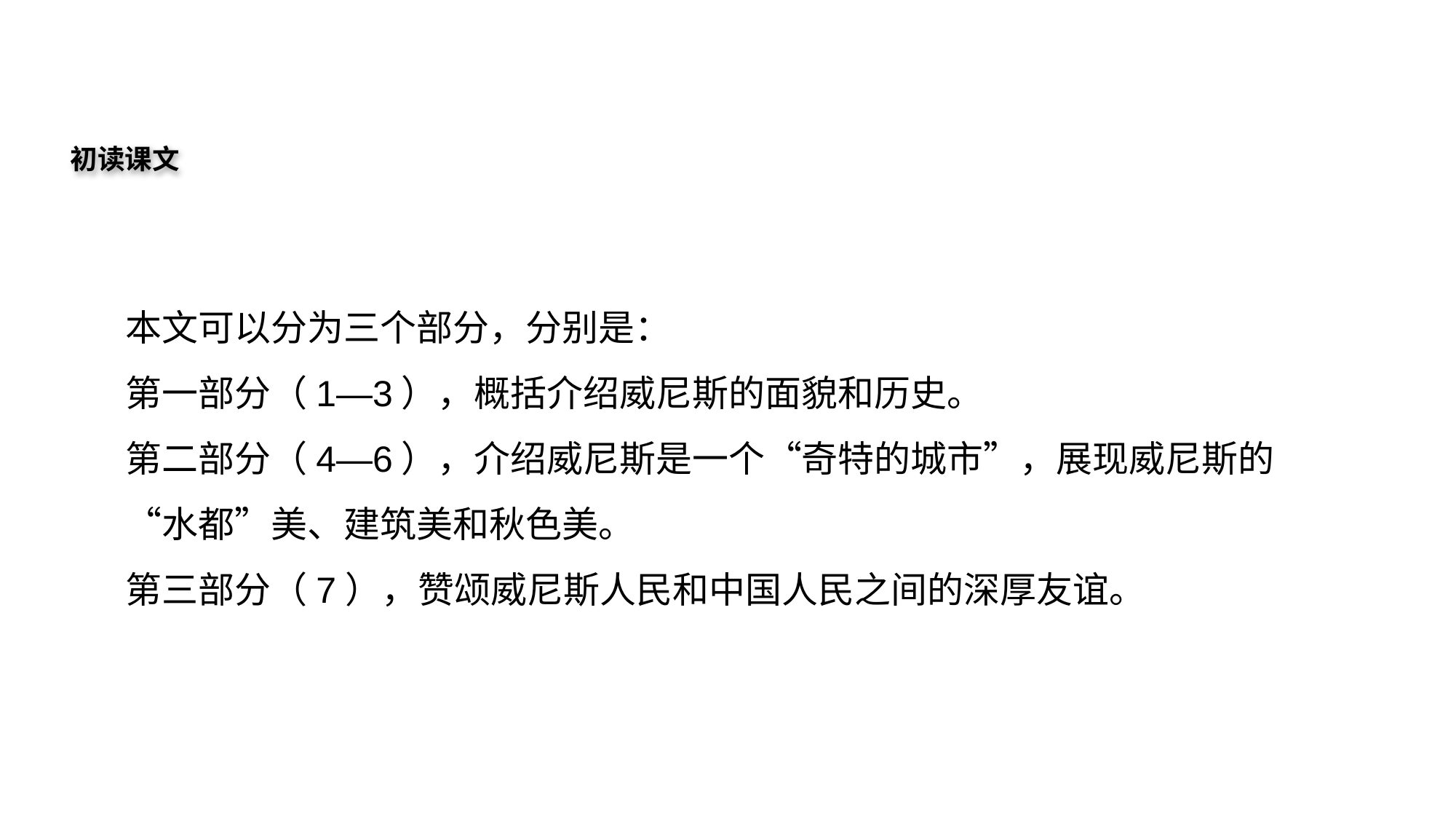

初读课文
本文可以分为三个部分，分别是：
第一部分（1—3），概括介绍威尼斯的面貌和历史。
第二部分（4—6），介绍威尼斯是一个“奇特的城市”，展现威尼斯的“水都”美、建筑美和秋色美。
第三部分（7），赞颂威尼斯人民和中国人民之间的深厚友谊。